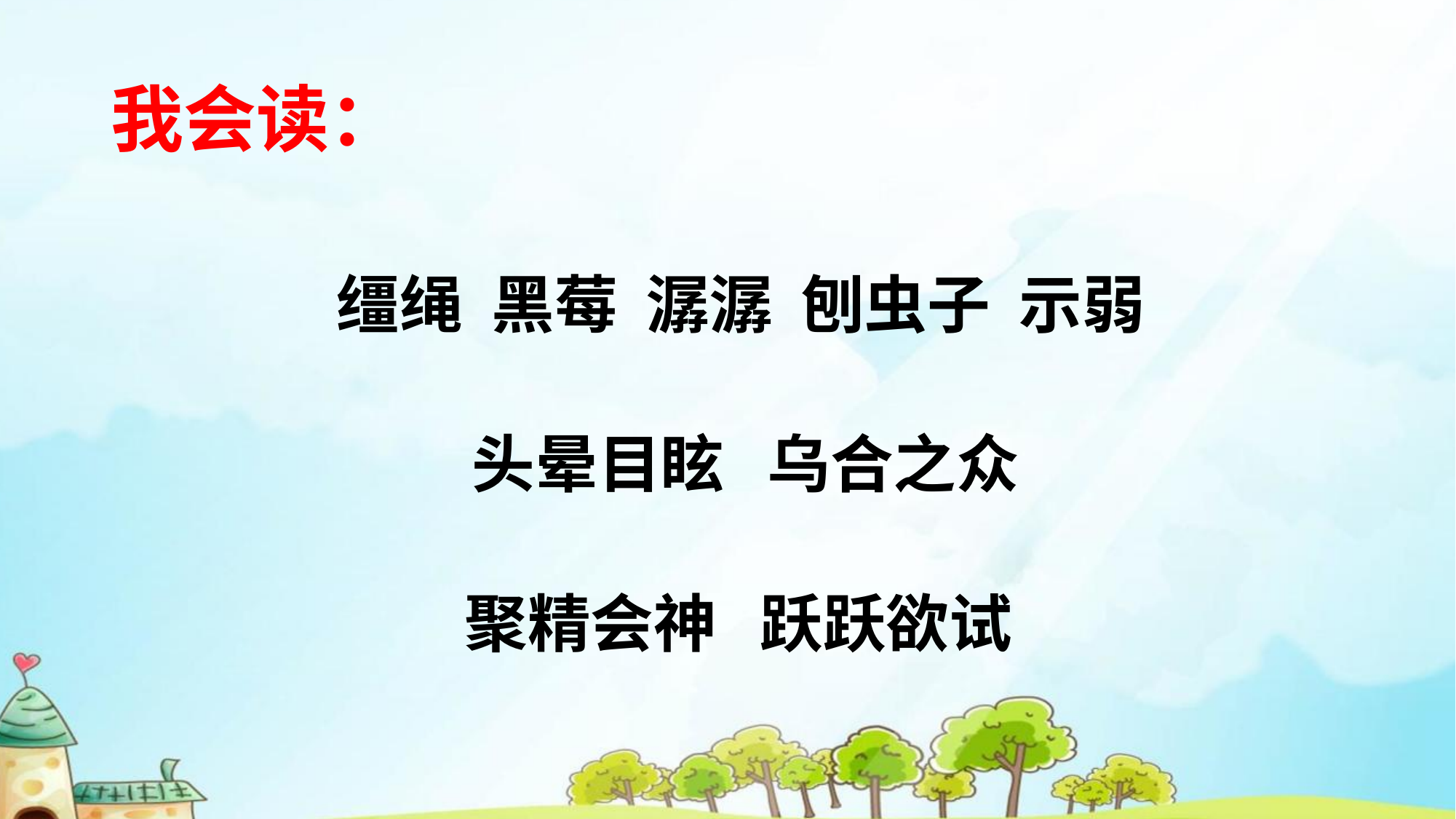

# 我会读：

        缰绳  黑莓  潺潺  刨虫子  示弱
  头晕目眩   乌合之众
  聚精会神   跃跃欲试